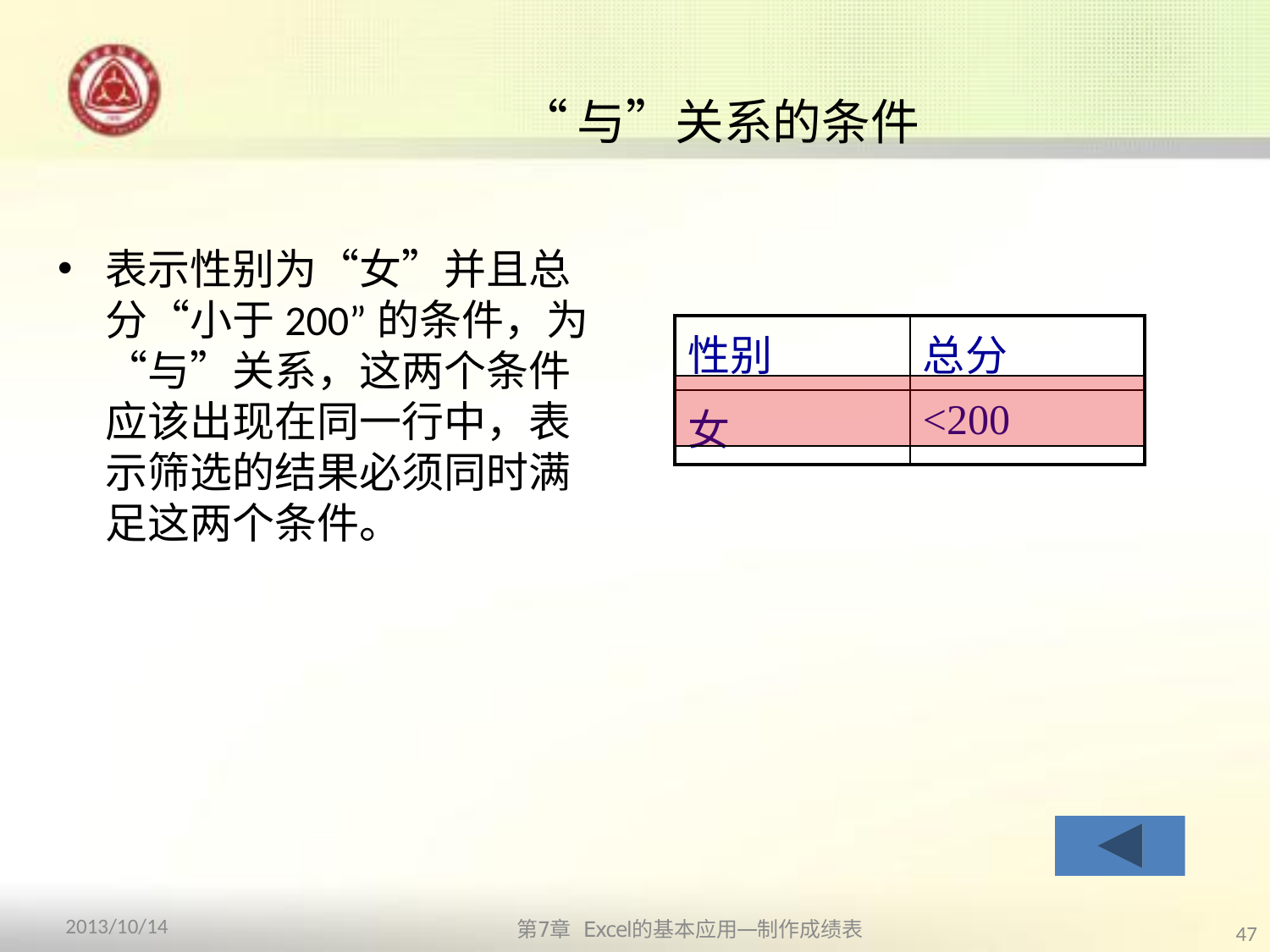

# “与”关系的条件
表示性别为“女”并且总分“小于200”的条件，为“与”关系，这两个条件应该出现在同一行中，表示筛选的结果必须同时满足这两个条件。

| 性别 | 总分 |
| --- | --- |
| 女 | <200 |

第7章  Excel的基本应用—制作成绩表
2013/10/14
47